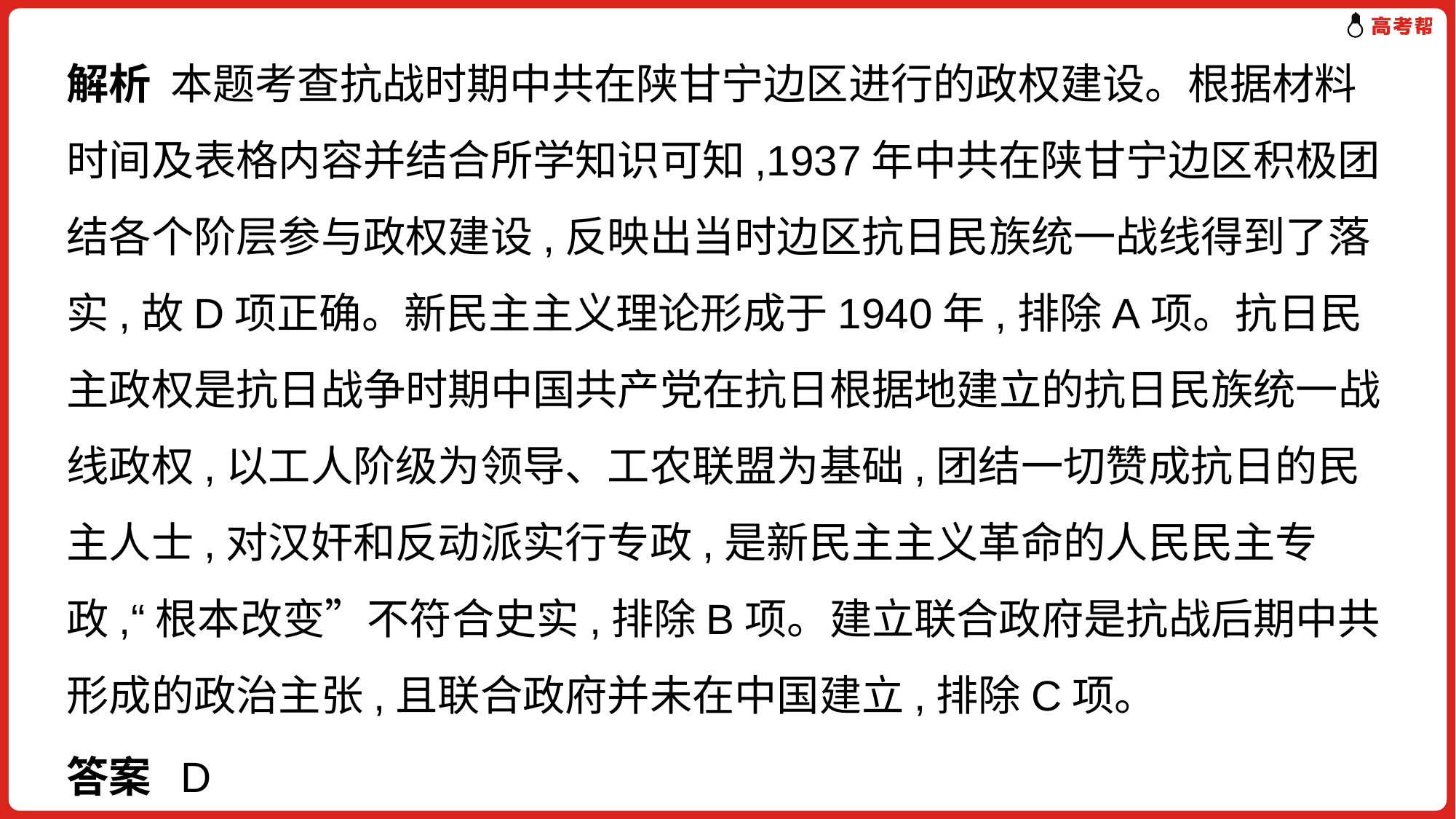

解析  本题考查抗战时期中共在陕甘宁边区进行的政权建设。根据材料时间及表格内容并结合所学知识可知,1937年中共在陕甘宁边区积极团结各个阶层参与政权建设,反映出当时边区抗日民族统一战线得到了落实,故D项正确。新民主主义理论形成于1940年,排除A项。抗日民主政权是抗日战争时期中国共产党在抗日根据地建立的抗日民族统一战线政权,以工人阶级为领导、工农联盟为基础,团结一切赞成抗日的民主人士,对汉奸和反动派实行专政,是新民主主义革命的人民民主专政,“根本改变”不符合史实,排除B项。建立联合政府是抗战后期中共形成的政治主张,且联合政府并未在中国建立,排除C项。
答案  D